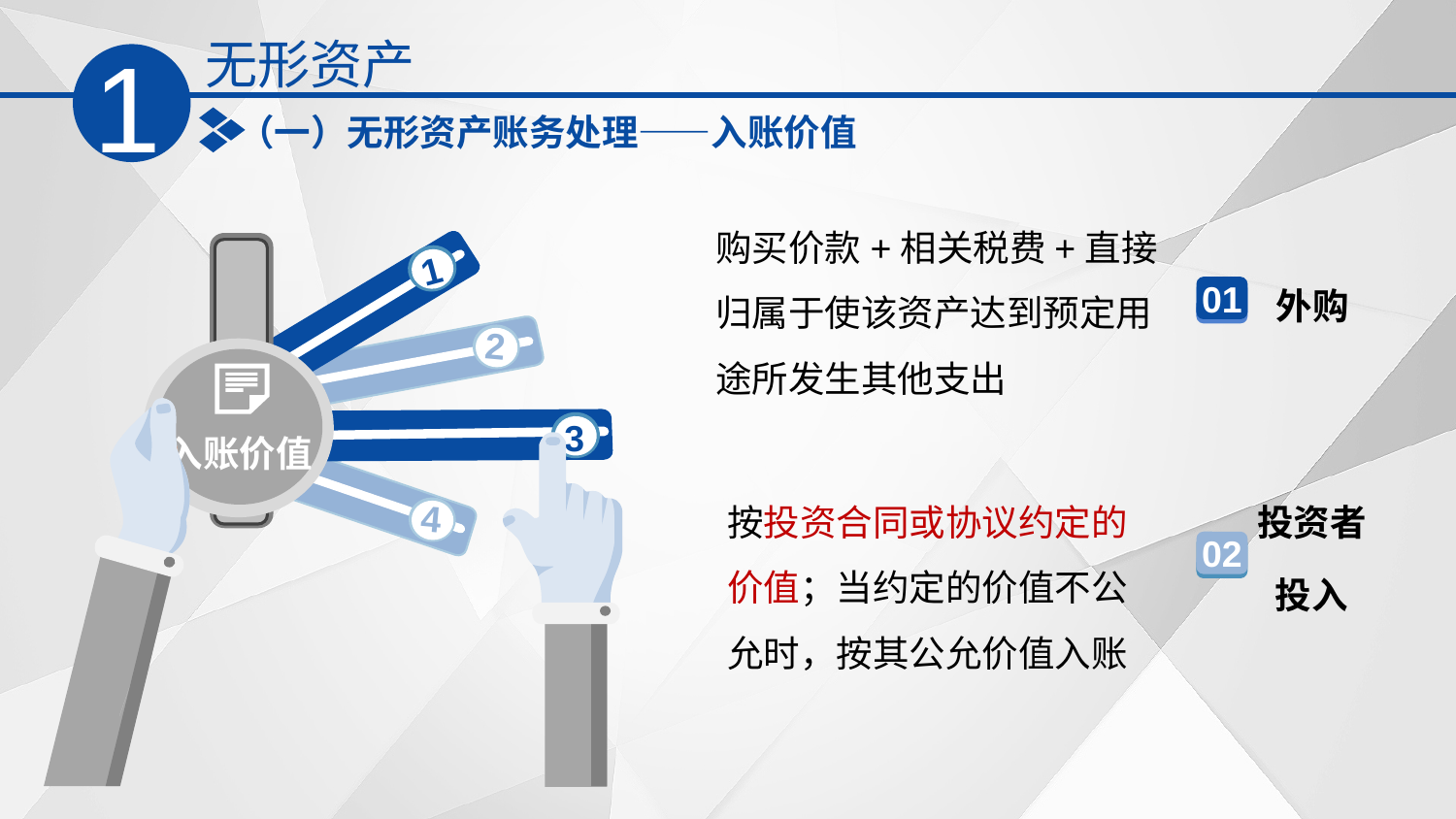

无形资产
1

（一）无形资产账务处理——入账价值

购买价款+相关税费+直接归属于使该资产达到预定用途所发生其他支出

入账价值

1
外购

01

2

3

投资者
投入
按投资合同或协议约定的价值；当约定的价值不公允时，按其公允价值入账

4
02